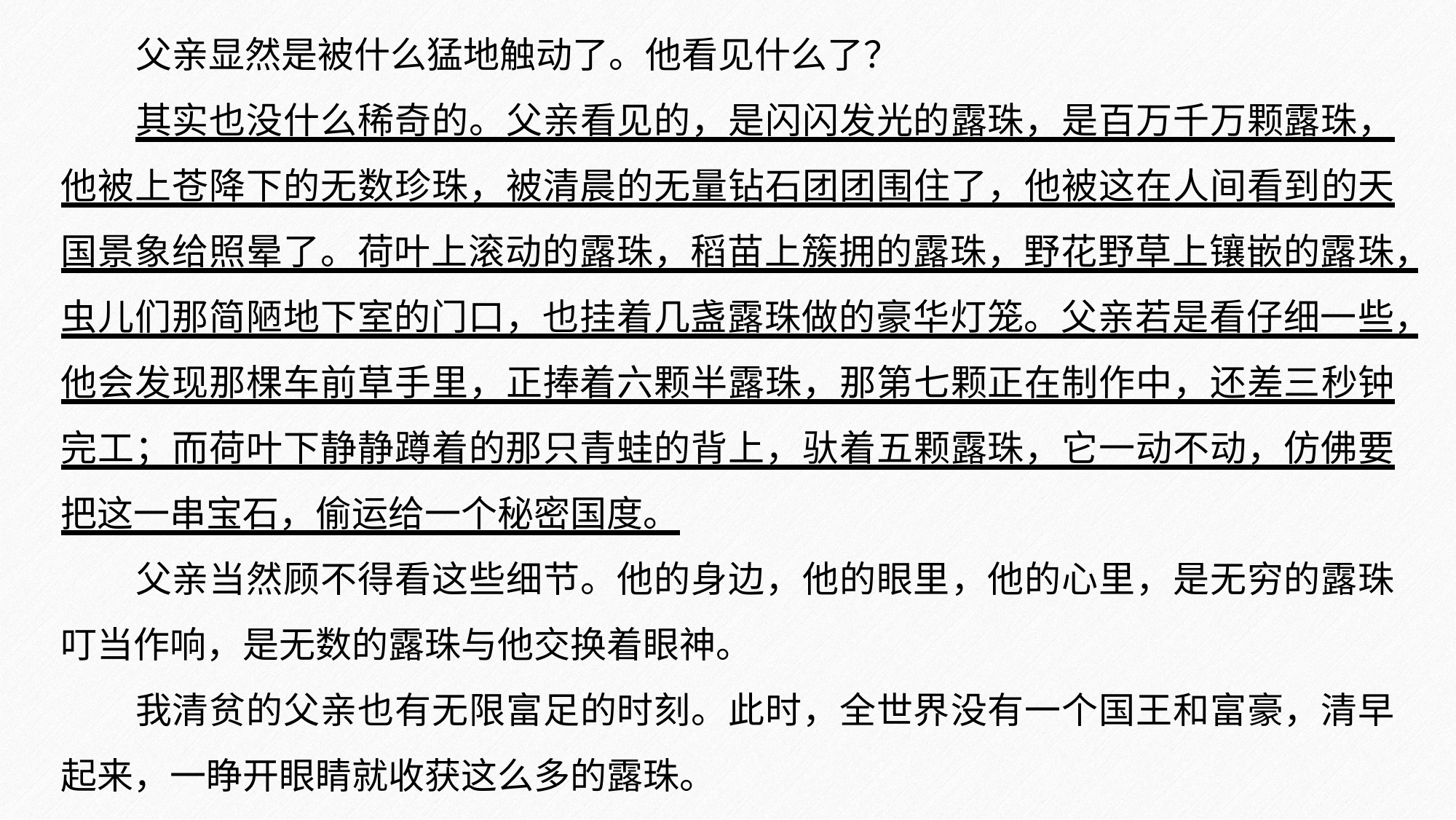

父亲显然是被什么猛地触动了。他看见什么了？
其实也没什么稀奇的。父亲看见的，是闪闪发光的露珠，是百万千万颗露珠，他被上苍降下的无数珍珠，被清晨的无量钻石团团围住了，他被这在人间看到的天国景象给照晕了。荷叶上滚动的露珠，稻苗上簇拥的露珠，野花野草上镶嵌的露珠，虫儿们那简陋地下室的门口，也挂着几盏露珠做的豪华灯笼。父亲若是看仔细一些，他会发现那棵车前草手里，正捧着六颗半露珠，那第七颗正在制作中，还差三秒钟完工；而荷叶下静静蹲着的那只青蛙的背上，驮着五颗露珠，它一动不动，仿佛要把这一串宝石，偷运给一个秘密国度。
父亲当然顾不得看这些细节。他的身边，他的眼里，他的心里，是无穷的露珠叮当作响，是无数的露珠与他交换着眼神。
我清贫的父亲也有无限富足的时刻。此时，全世界没有一个国王和富豪，清早起来，一睁开眼睛就收获这么多的露珠。